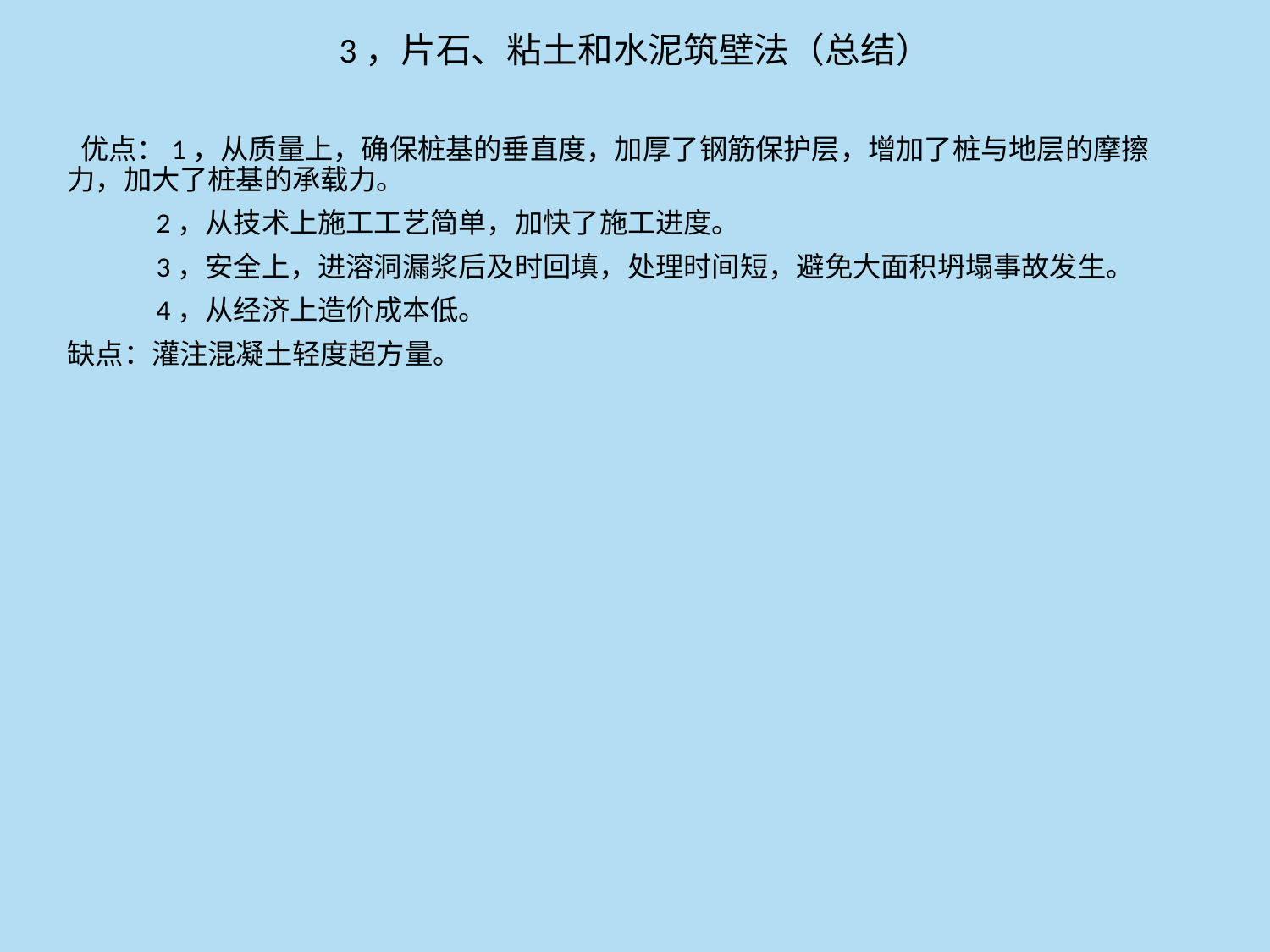

3，片石、粘土和水泥筑壁法（总结）

 优点：1，从质量上，确保桩基的垂直度，加厚了钢筋保护层，增加了桩与地层的摩擦力，加大了桩基的承载力。
              2，从技术上施工工艺简单，加快了施工进度。
              3，安全上，进溶洞漏浆后及时回填，处理时间短，避免大面积坍塌事故发生。
              4，从经济上造价成本低。
缺点：灌注混凝土轻度超方量。